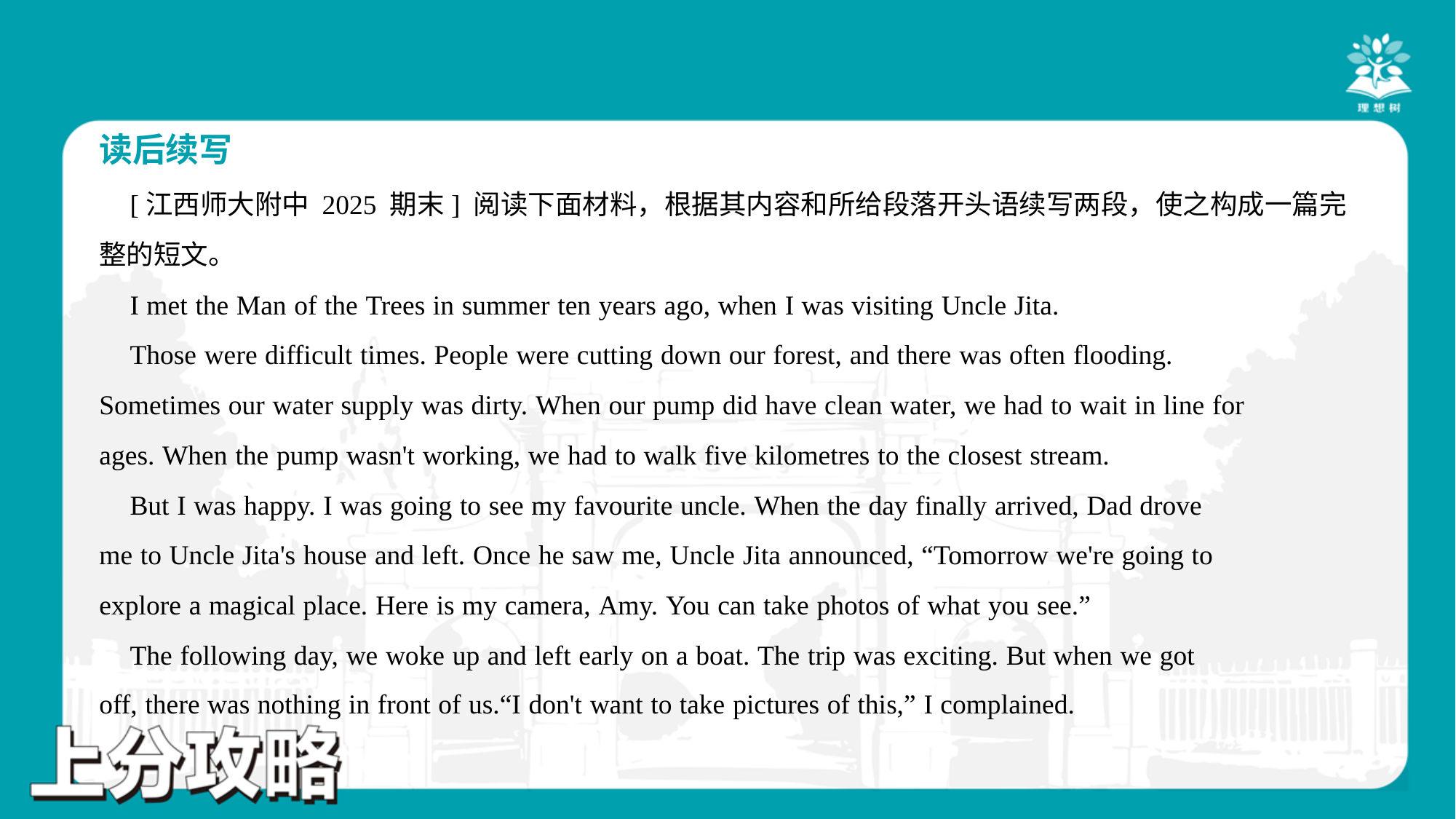

读后续写
    [江西师大附中 2025 期末] 阅读下面材料，根据其内容和所给段落开头语续写两段，使之构成一篇完
整的短文。
    I met the Man of the Trees in summer ten years ago, when I was visiting Uncle Jita.
    Those were difficult times. People were cutting down our forest, and there was often flooding.
Sometimes our water supply was dirty. When our pump did have clean water, we had to wait in line for
ages. When the pump wasn't working, we had to walk five kilometres to the closest stream.
    But I was happy. I was going to see my favourite uncle. When the day finally arrived, Dad drove
me to Uncle Jita's house and left. Once he saw me, Uncle Jita announced, “Tomorrow we're going to
explore a magical place. Here is my camera, Amy. You can take photos of what you see.”
    The following day, we woke up and left early on a boat. The trip was exciting. But when we got
off, there was nothing in front of us.“I don't want to take pictures of this,” I complained.#1.1.3